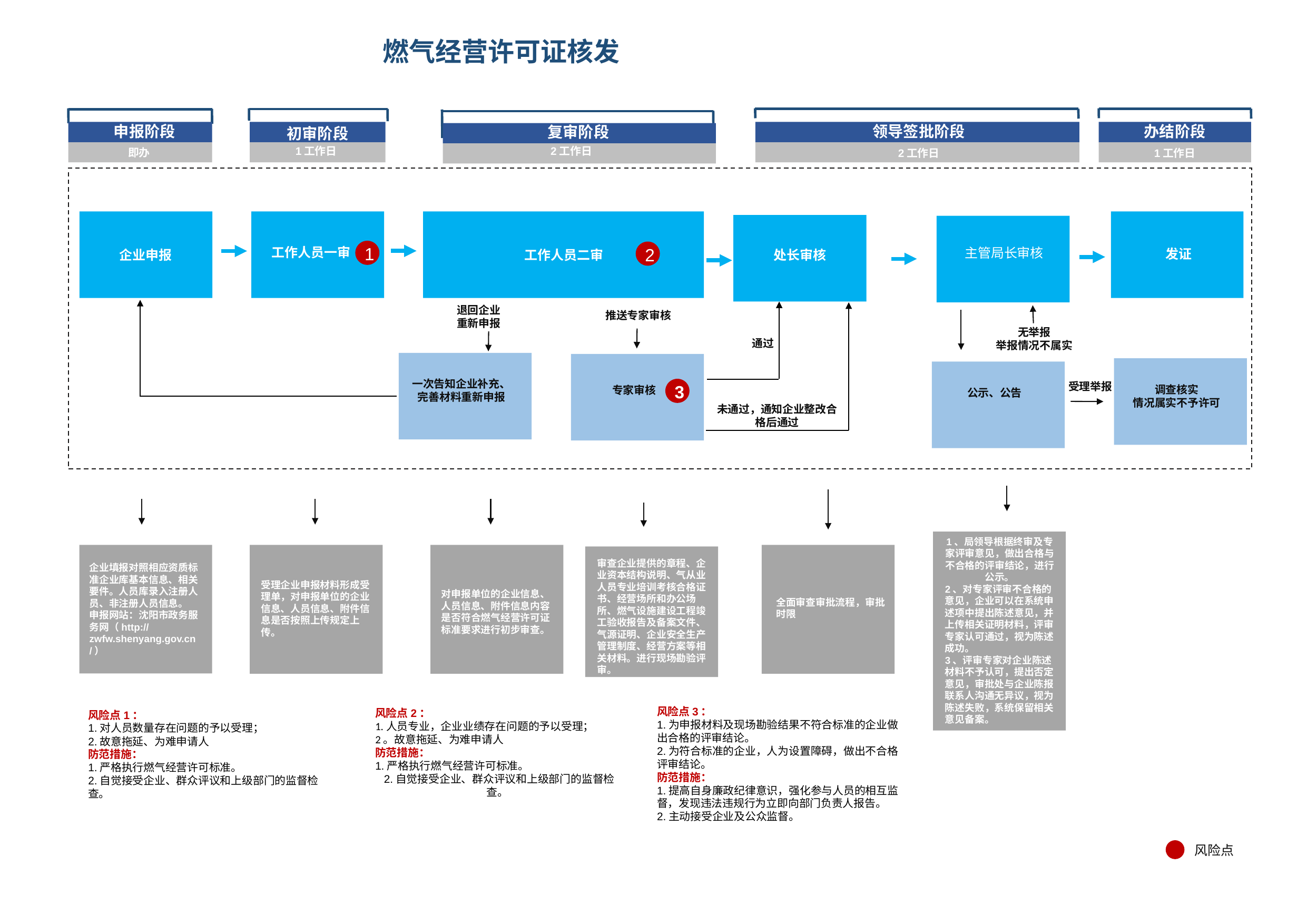

# 燃气经营许可证核发
申报阶段
领导签批阶段
办结阶段
复审阶段
初审阶段

1工作日
2工作日
即办
2工作日
1工作日

1

2

工作人员一审

主管局长审核
发证

企业申报
工作人员二审

处长审核
退回企业
重新申报
推送专家审核
无举报
举报情况不属实
通过

一次告知企业补充、完善材料重新申报
受理举报
3

调查核实
情况属实不予许可
专家审核
公示、公告
未通过，通知企业整改合格后通过

1、局领导根据终审及专家评审意见，做出合格与不合格的评审结论，进行公示。
2、对专家评审不合格的意见，企业可以在系统申述项中提出陈述意见，并上传相关证明材料，评审专家认可通过，视为陈述成功。
3、评审专家对企业陈述材料不予认可，提出否定意见，审批处与企业陈报联系人沟通无异议，视为陈述失败，系统保留相关意见备案。

审查企业提供的章程、企业资本结构说明、气从业人员专业培训考核合格证书、经营场所和办公场所、燃气设施建设工程竣工验收报告及备案文件、气源证明、企业安全生产管理制度、经营方案等相关材料。进行现场勘验评审。
企业填报对照相应资质标准企业库基本信息、相关要件。人员库录入注册人员、非注册人员信息。
申报网站：沈阳市政务服务网（http://zwfw.shenyang.gov.cn/）
受理企业申报材料形成受理单，对申报单位的企业信息、人员信息、附件信息是否按照上传规定上传。
对申报单位的企业信息、人员信息、附件信息内容是否符合燃气经营许可证标准要求进行初步审查。
根据各类资质标准要求对申报单位的企业信息、人员信息和附件信息进行全面评审
全面审查审批流程，审批时限
风险点3：
1.为申报材料及现场勘验结果不符合标准的企业做出合格的评审结论。
2.为符合标准的企业，人为设置障碍，做出不合格评审结论。
防范措施：
1.提高自身廉政纪律意识，强化参与人员的相互监督，发现违法违规行为立即向部门负责人报告。
2.主动接受企业及公众监督。
风险点2：
1.人员专业，企业业绩存在问题的予以受理；
2。故意拖延、为难申请人
防范措施：
1.严格执行燃气经营许可标准。
 2.自觉接受企业、群众评议和上级部门的监督检查。
风险点1：
1.对人员数量存在问题的予以受理；
2.故意拖延、为难申请人
防范措施：
1.严格执行燃气经营许可标准。
2.自觉接受企业、群众评议和上级部门的监督检查。
风险点